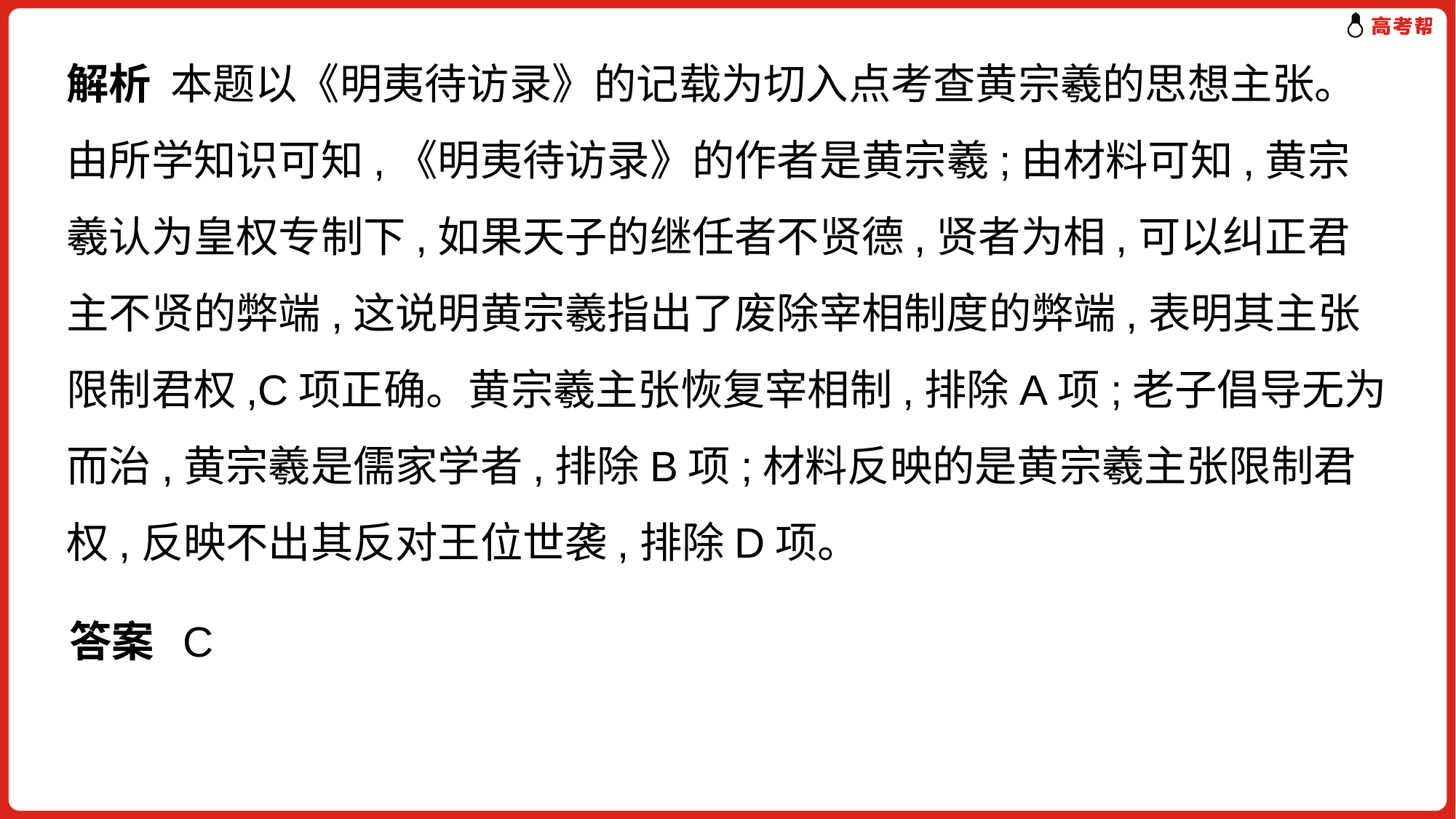

解析  本题以《明夷待访录》的记载为切入点考查黄宗羲的思想主张。由所学知识可知,《明夷待访录》的作者是黄宗羲;由材料可知,黄宗羲认为皇权专制下,如果天子的继任者不贤德,贤者为相,可以纠正君主不贤的弊端,这说明黄宗羲指出了废除宰相制度的弊端,表明其主张限制君权,C项正确。黄宗羲主张恢复宰相制,排除A项;老子倡导无为而治,黄宗羲是儒家学者,排除B项;材料反映的是黄宗羲主张限制君权,反映不出其反对王位世袭,排除D项。
答案  C